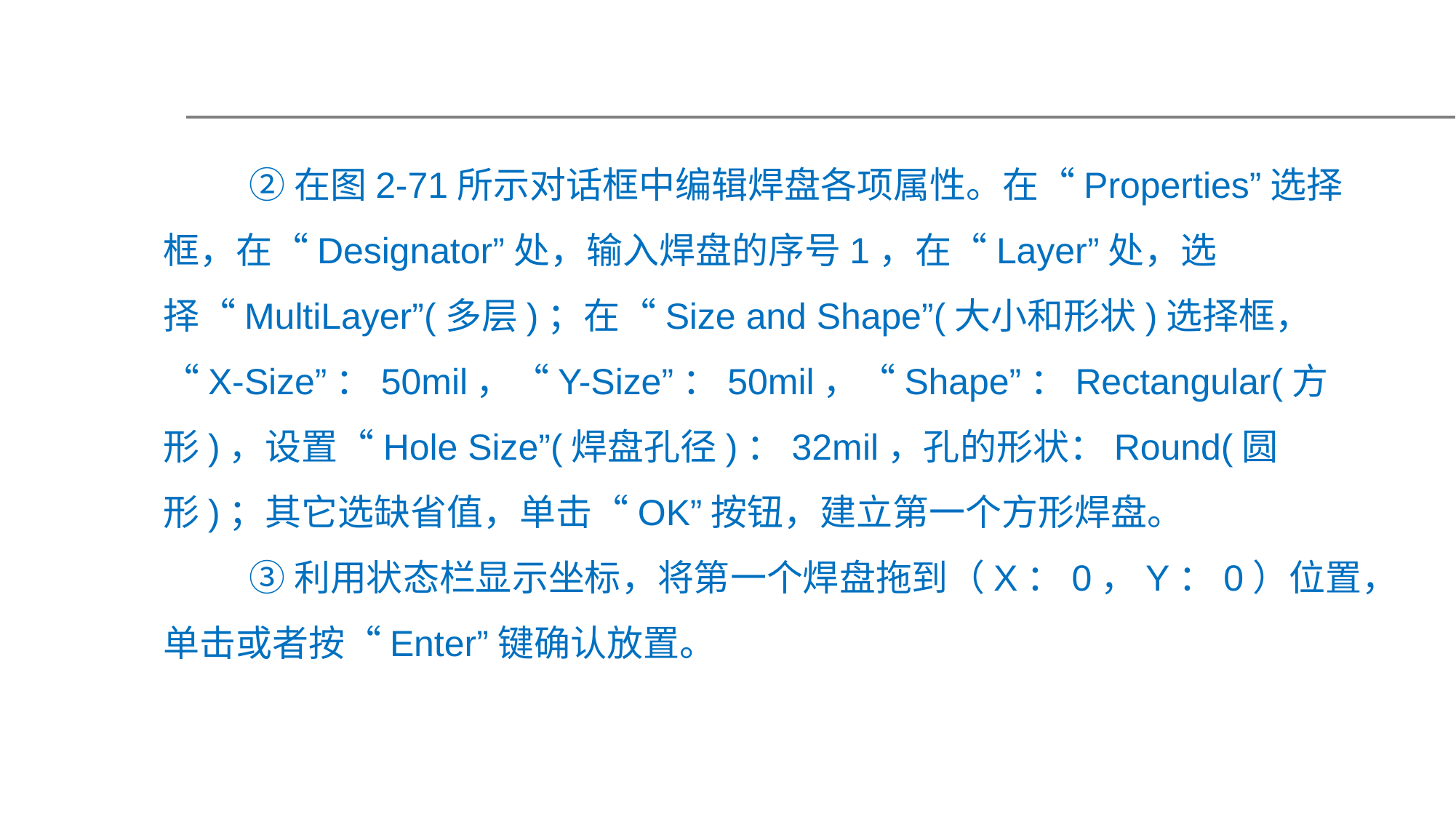

②在图2-71所示对话框中编辑焊盘各项属性。在“Properties”选择框，在“Designator”处，输入焊盘的序号1，在“Layer”处，选择“MultiLayer”(多层)；在“Size and Shape”(大小和形状)选择框，“X-Size”：50mil，“Y-Size”：50mil，“Shape”：Rectangular(方形)，设置“Hole Size”(焊盘孔径)：32mil，孔的形状：Round(圆形)；其它选缺省值，单击“OK”按钮，建立第一个方形焊盘。
③利用状态栏显示坐标，将第一个焊盘拖到（X：0，Y：0）位置，单击或者按“Enter”键确认放置。